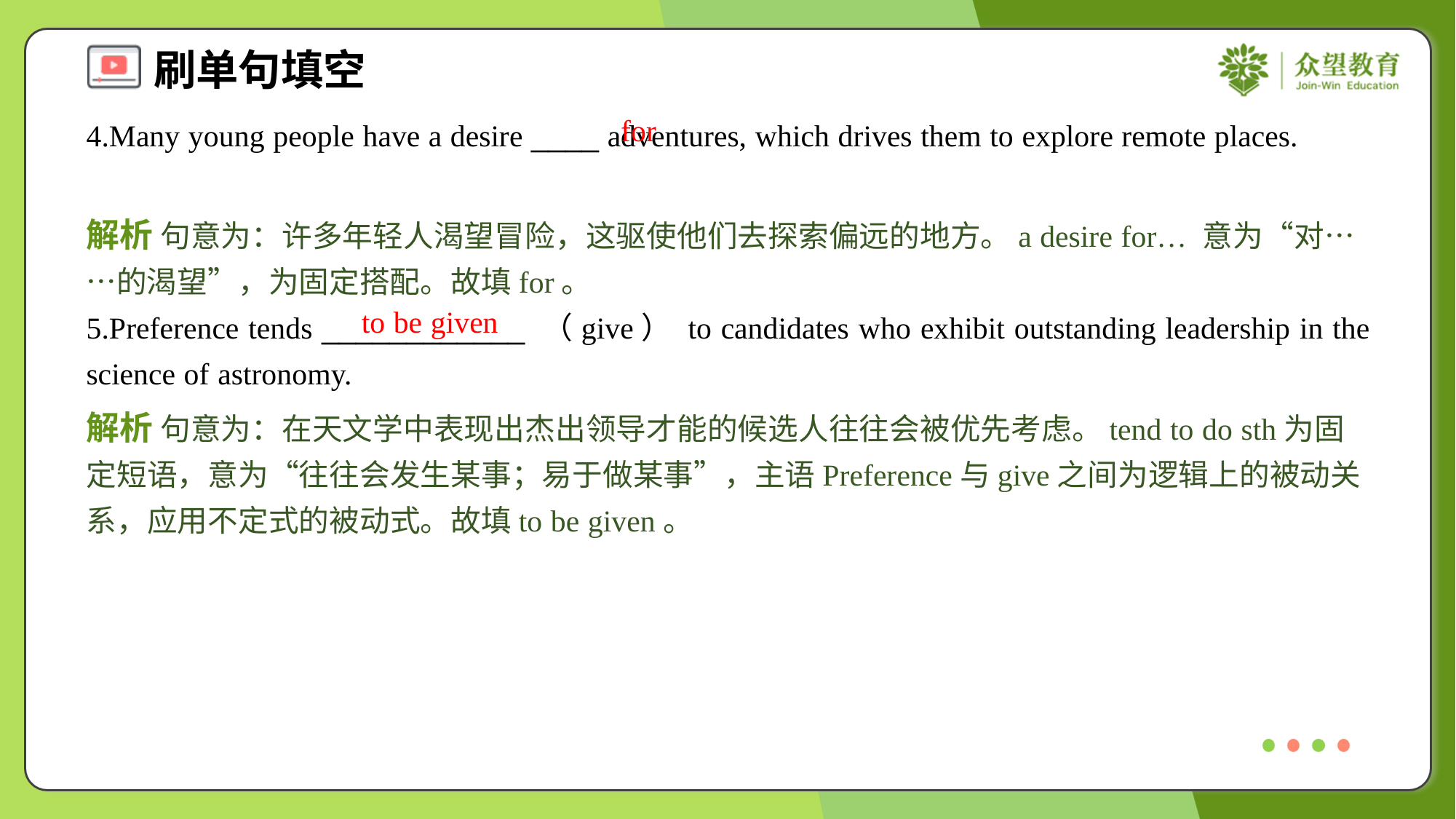

for
4.Many young people have a desire ____ adventures, which drives them to explore remote places.
解析 句意为：许多年轻人渴望冒险，这驱使他们去探索偏远的地方。a desire for… 意为“对……的渴望”，为固定搭配。故填for。
to be given
5.Preference tends ____________ （give） to candidates who exhibit outstanding leadership in the science of astronomy.
解析 句意为：在天文学中表现出杰出领导才能的候选人往往会被优先考虑。tend to do sth为固定短语，意为“往往会发生某事；易于做某事”，主语Preference与give之间为逻辑上的被动关系，应用不定式的被动式。故填to be given。